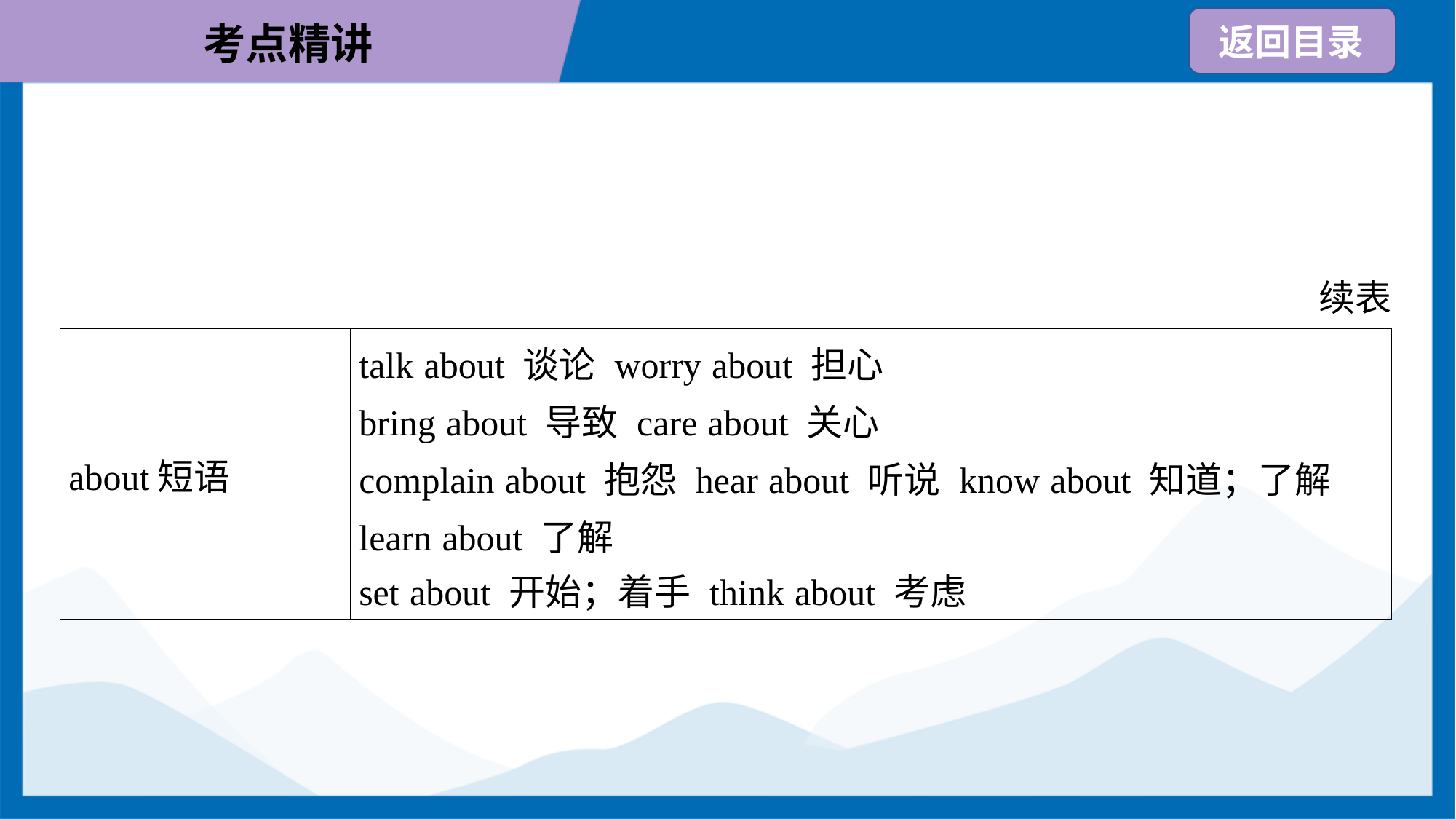

续表
| about短语 | talk about 谈论 worry about 担心 bring about 导致 care about 关心 complain about 抱怨 hear about 听说 know about 知道；了解 learn about 了解 set about 开始；着手 think about 考虑 |
| --- | --- |